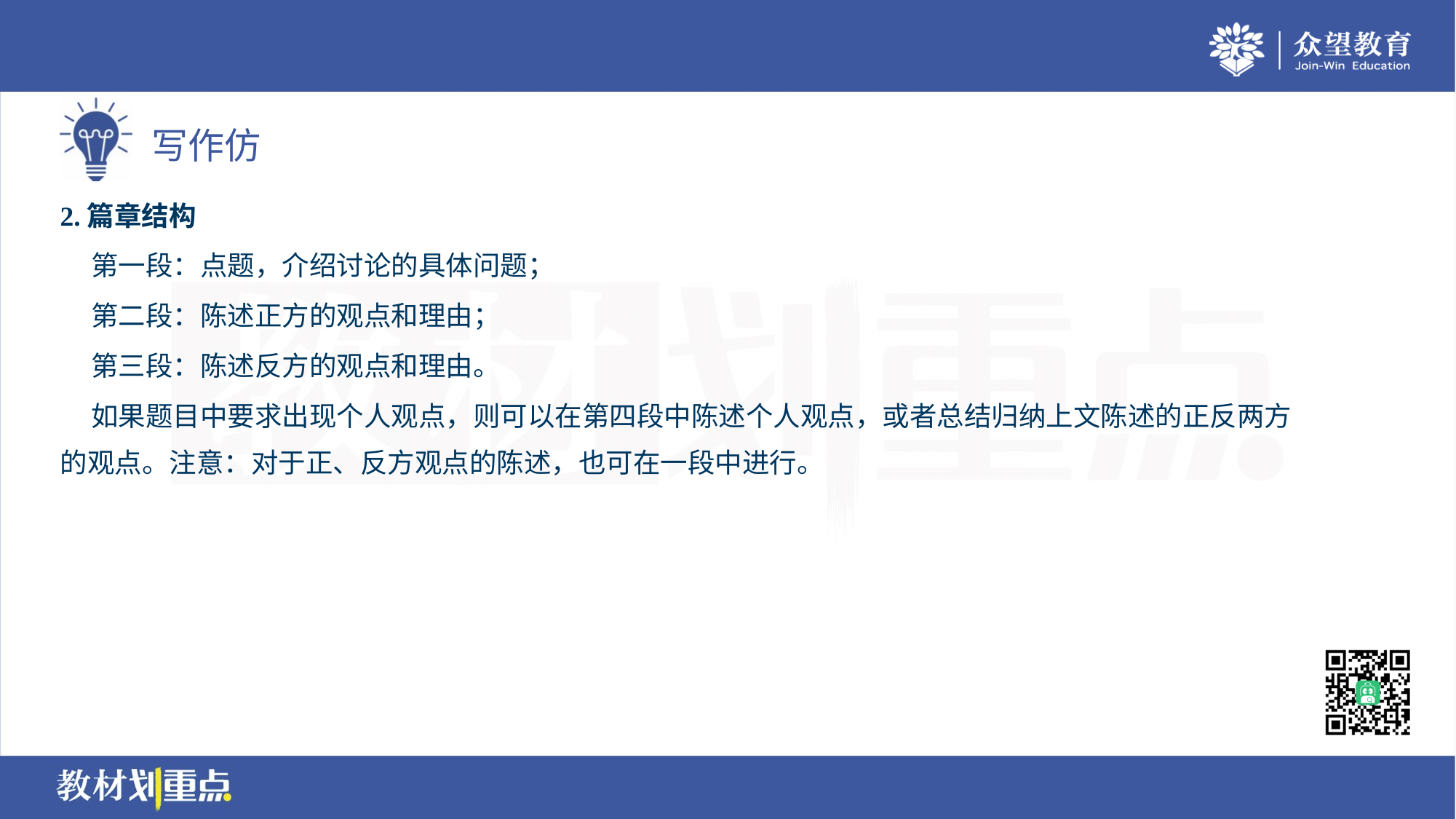

2.篇章结构
    第一段：点题，介绍讨论的具体问题；
    第二段：陈述正方的观点和理由；
    第三段：陈述反方的观点和理由。
    如果题目中要求出现个人观点，则可以在第四段中陈述个人观点，或者总结归纳上文陈述的正反两方
的观点。注意：对于正、反方观点的陈述，也可在一段中进行。